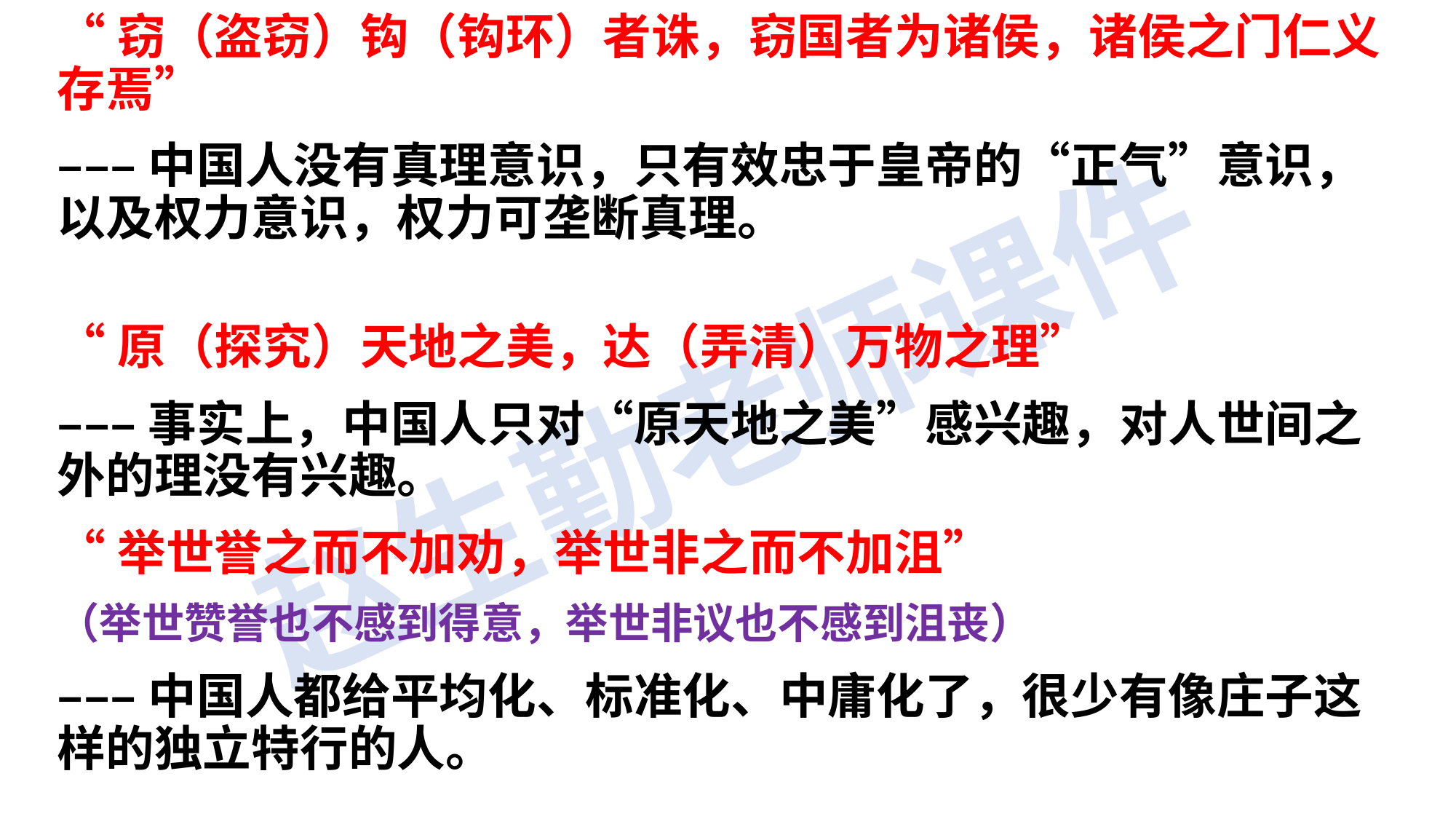

“窃（盗窃）钩（钩环）者诛，窃国者为诸侯，诸侯之门仁义存焉”
–––中国人没有真理意识，只有效忠于皇帝的“正气”意识，以及权力意识，权力可垄断真理。
“原（探究）天地之美，达（弄清）万物之理”
–––事实上，中国人只对“原天地之美”感兴趣，对人世间之外的理没有兴趣。
“举世誉之而不加劝，举世非之而不加沮”
（举世赞誉也不感到得意，举世非议也不感到沮丧）
–––中国人都给平均化、标准化、中庸化了，很少有像庄子这样的独立特行的人。